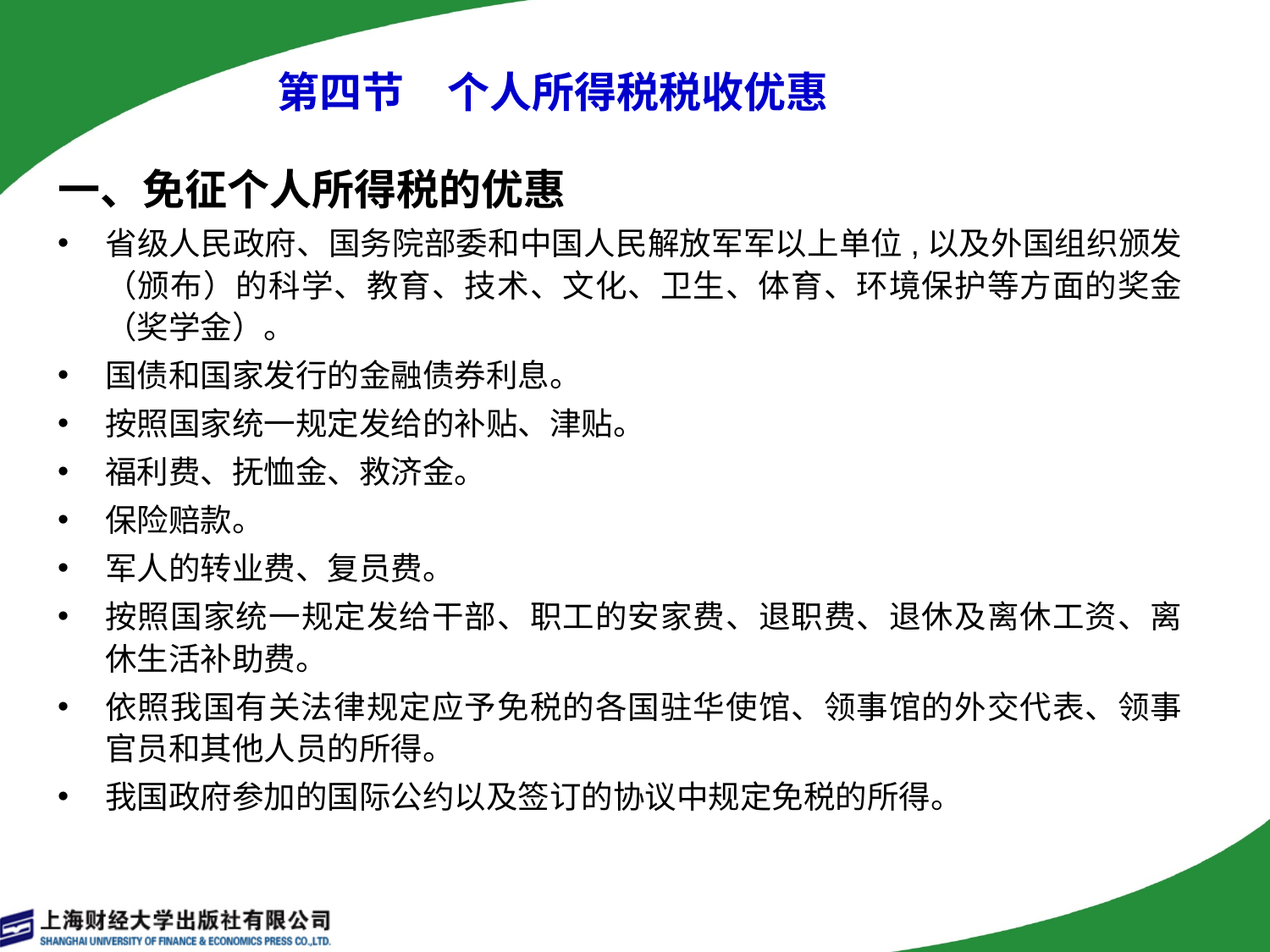

第四节　个人所得税税收优惠
一、免征个人所得税的优惠
省级人民政府、国务院部委和中国人民解放军军以上单位,以及外国组织颁发（颁布）的科学、教育、技术、文化、卫生、体育、环境保护等方面的奖金（奖学金）。
国债和国家发行的金融债券利息。
按照国家统一规定发给的补贴、津贴。
福利费、抚恤金、救济金。
保险赔款。
军人的转业费、复员费。
按照国家统一规定发给干部、职工的安家费、退职费、退休及离休工资、离休生活补助费。
依照我国有关法律规定应予免税的各国驻华使馆、领事馆的外交代表、领事官员和其他人员的所得。
我国政府参加的国际公约以及签订的协议中规定免税的所得。